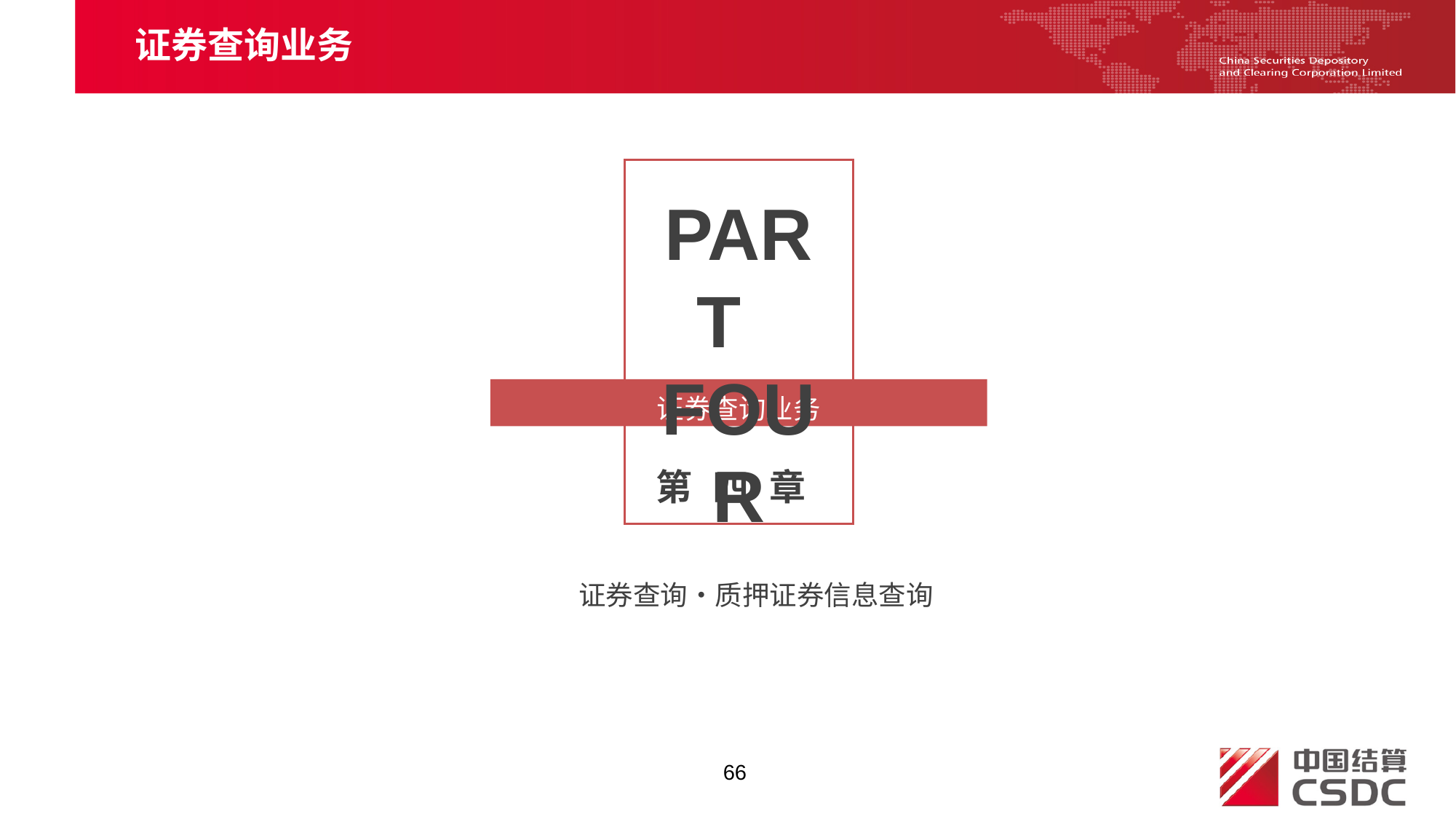

证券查询业务

PART   FOUR
证券查询业务

第 四 章
证券查询•质押证券信息查询
66